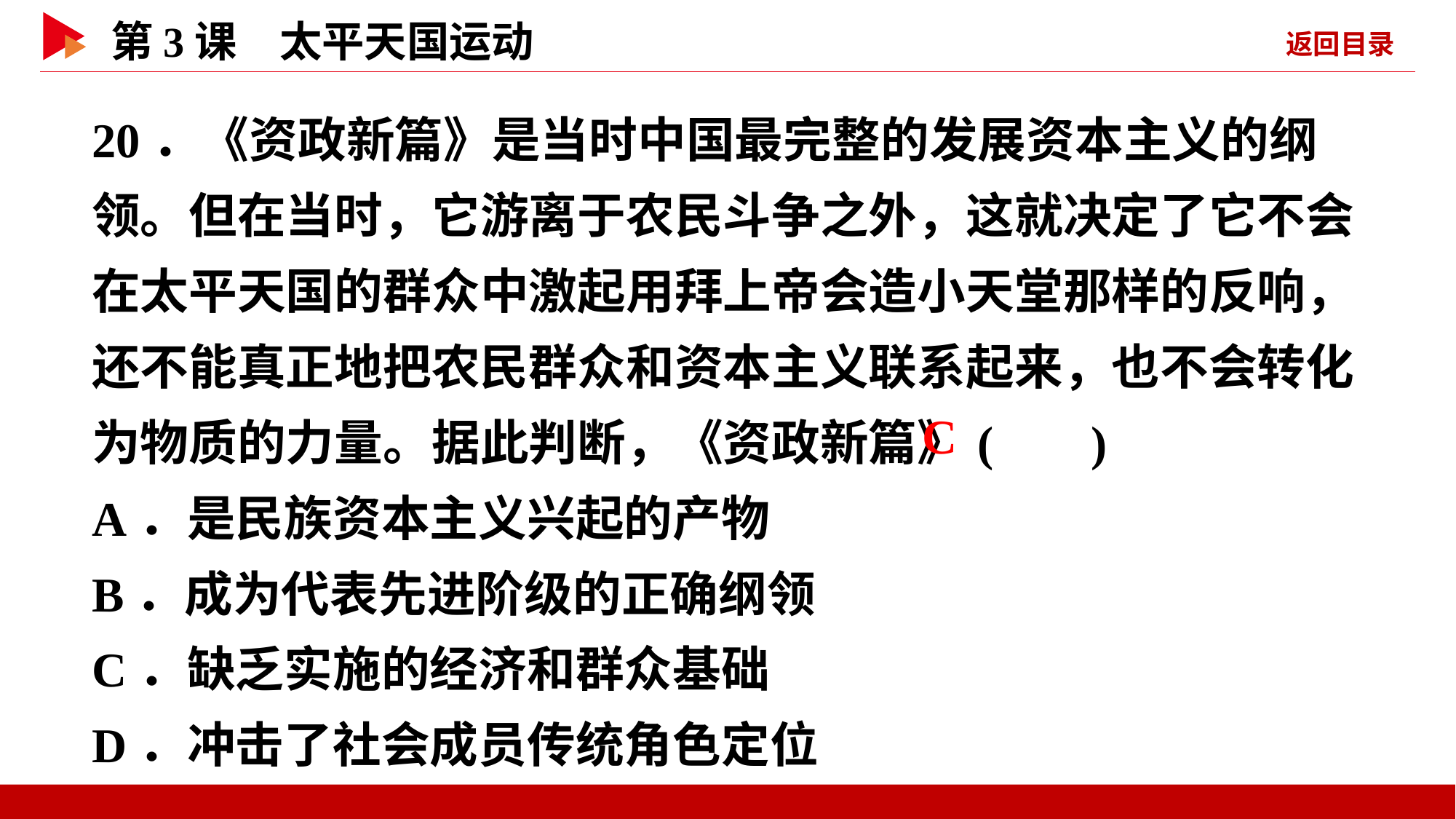

20．《资政新篇》是当时中国最完整的发展资本主义的纲领。但在当时，它游离于农民斗争之外，这就决定了它不会在太平天国的群众中激起用拜上帝会造小天堂那样的反响，还不能真正地把农民群众和资本主义联系起来，也不会转化为物质的力量。据此判断，《资政新篇》(        )
A．是民族资本主义兴起的产物
B．成为代表先进阶级的正确纲领
C．缺乏实施的经济和群众基础
D．冲击了社会成员传统角色定位
   C